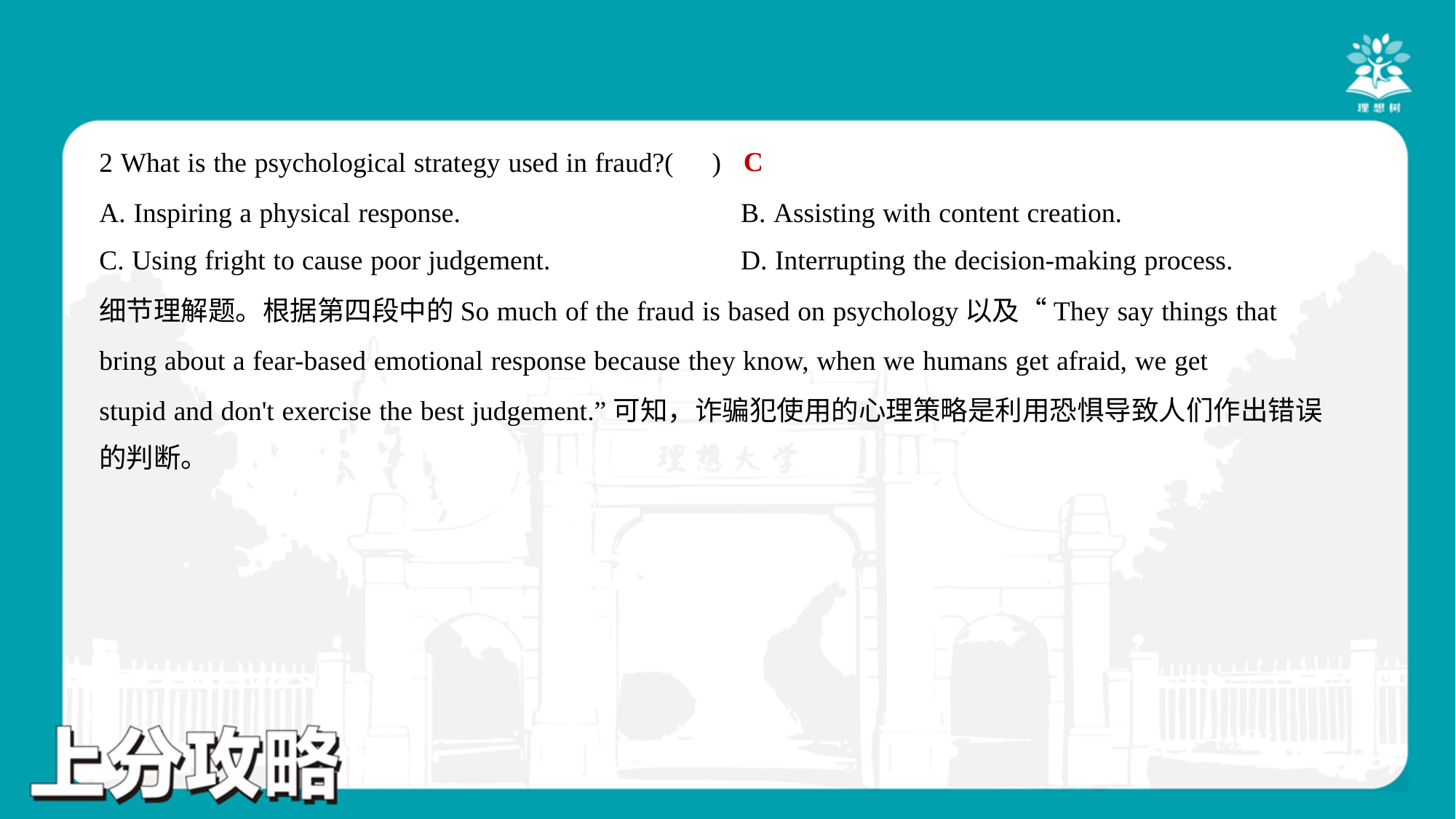

C
2 What is the psychological strategy used in fraud?(     )
A. Inspiring a physical response.	B. Assisting with content creation.
C. Using fright to cause poor judgement.	D. Interrupting the decision-making process.
细节理解题。根据第四段中的So much of the fraud is based on psychology以及“They say things that
bring about a fear-based emotional response because they know, when we humans get afraid, we get
stupid and don't exercise the best judgement.”可知，诈骗犯使用的心理策略是利用恐惧导致人们作出错误
的判断。